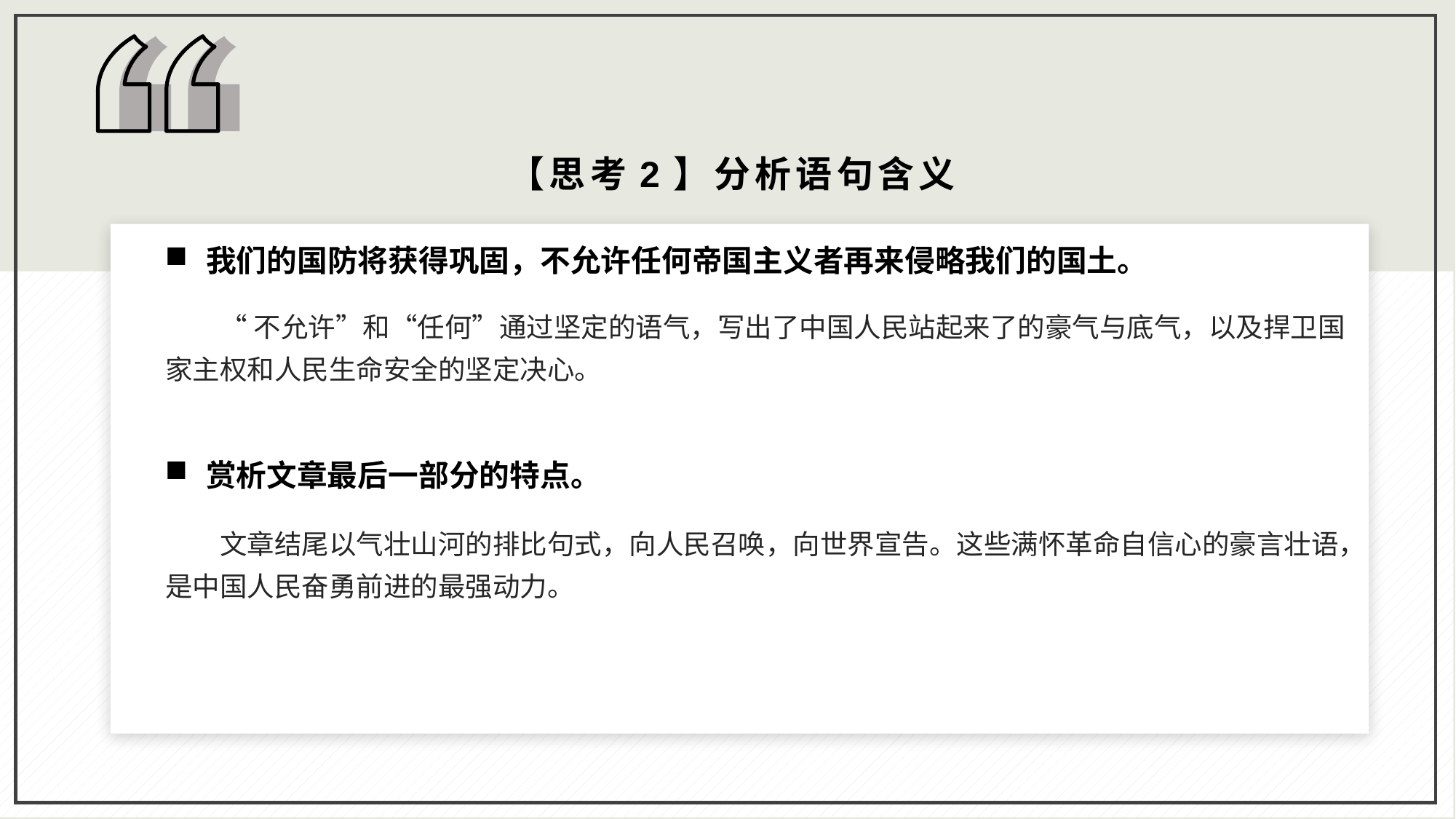

【思考2】分析语句含义

我们的国防将获得巩固，不允许任何帝国主义者再来侵略我们的国土。

“不允许”和“任何”通过坚定的语气，写出了中国人民站起来了的豪气与底气，以及捍卫国家主权和人民生命安全的坚定决心。
赏析文章最后一部分的特点。

文章结尾以气壮山河的排比句式，向人民召唤，向世界宣告。这些满怀革命自信心的豪言壮语，是中国人民奋勇前进的最强动力。